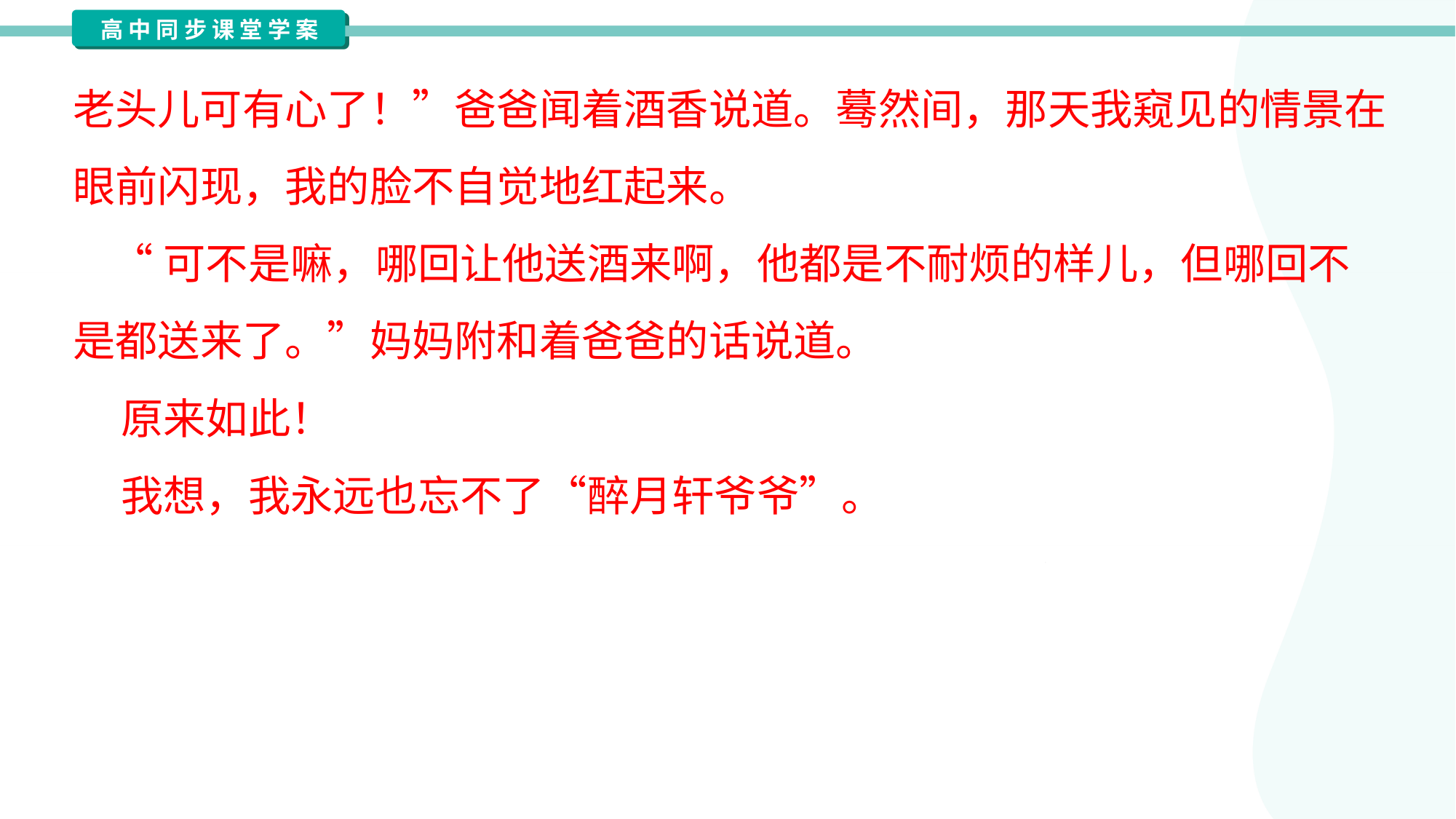

老头儿可有心了！”爸爸闻着酒香说道。蓦然间，那天我窥见的情景在
眼前闪现，我的脸不自觉地红起来。
    “可不是嘛，哪回让他送酒来啊，他都是不耐烦的样儿，但哪回不
是都送来了。”妈妈附和着爸爸的话说道。
    原来如此！
    我想，我永远也忘不了“醉月轩爷爷”。